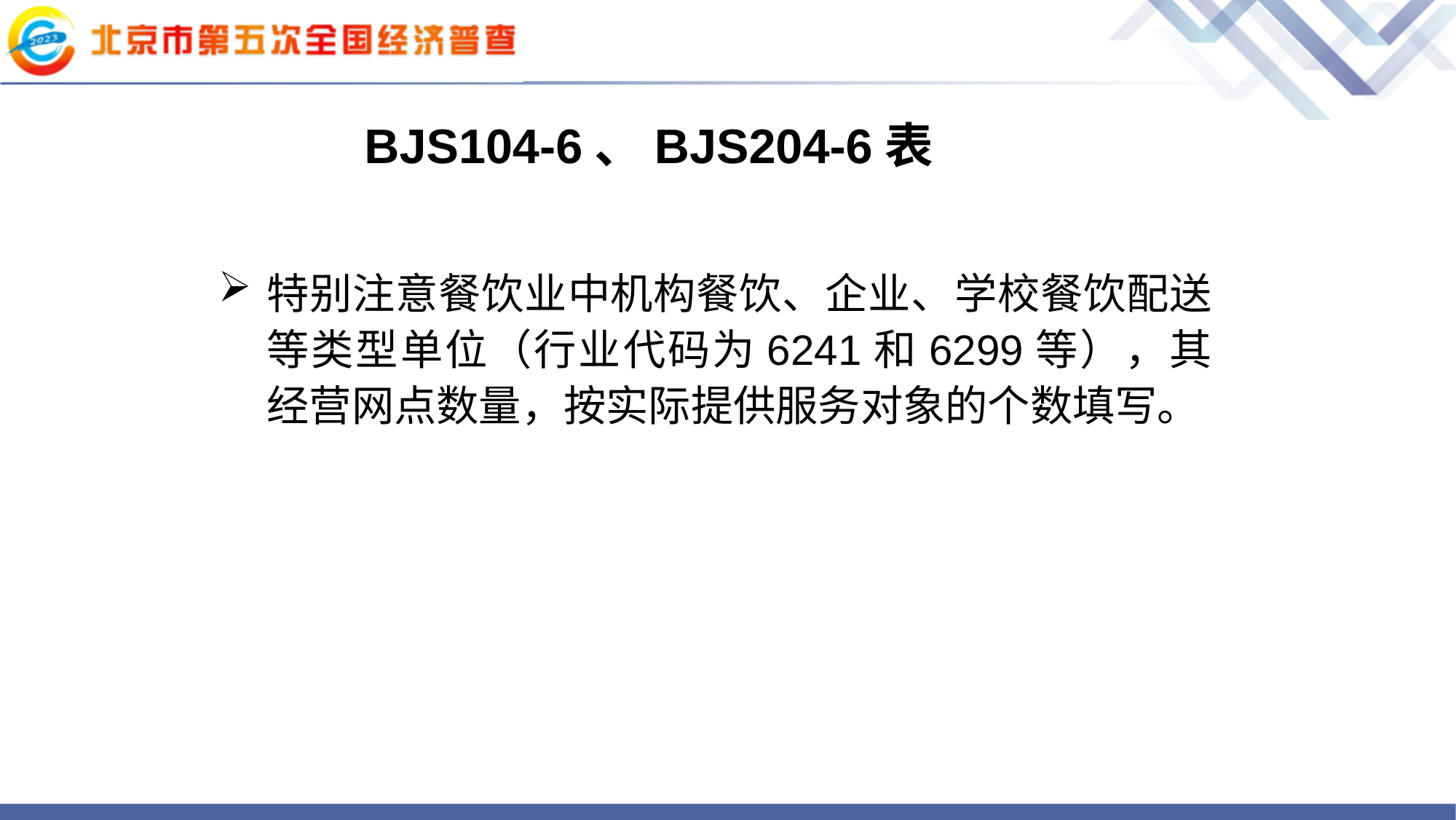

BJS104-6、BJS204-6表
特别注意餐饮业中机构餐饮、企业、学校餐饮配送等类型单位（行业代码为6241和6299等），其经营网点数量，按实际提供服务对象的个数填写。